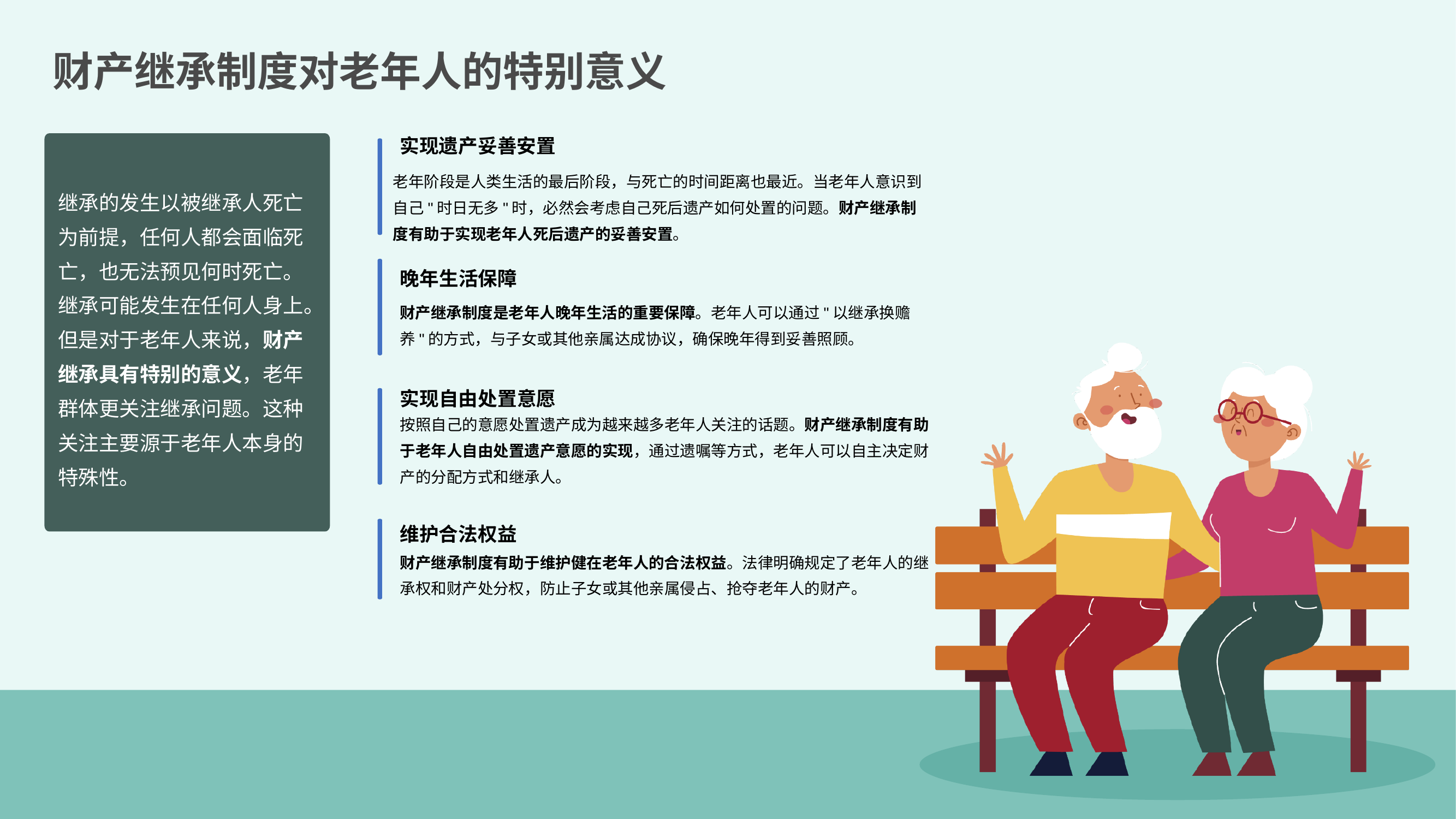

财产继承制度对老年人的特别意义
实现遗产妥善安置

继承的发生以被继承人死亡为前提，任何人都会面临死亡，也无法预见何时死亡。继承可能发生在任何人身上。但是对于老年人来说，财产继承具有特别的意义，老年群体更关注继承问题。这种关注主要源于老年人本身的特殊性。

老年阶段是人类生活的最后阶段，与死亡的时间距离也最近。当老年人意识到自己"时日无多"时，必然会考虑自己死后遗产如何处置的问题。财产继承制度有助于实现老年人死后遗产的妥善安置。

晚年生活保障
财产继承制度是老年人晚年生活的重要保障。老年人可以通过"以继承换赡养"的方式，与子女或其他亲属达成协议，确保晚年得到妥善照顾。
实现自由处置意愿

按照自己的意愿处置遗产成为越来越多老年人关注的话题。财产继承制度有助于老年人自由处置遗产意愿的实现，通过遗嘱等方式，老年人可以自主决定财产的分配方式和继承人。
维护合法权益

财产继承制度有助于维护健在老年人的合法权益。法律明确规定了老年人的继承权和财产处分权，防止子女或其他亲属侵占、抢夺老年人的财产。